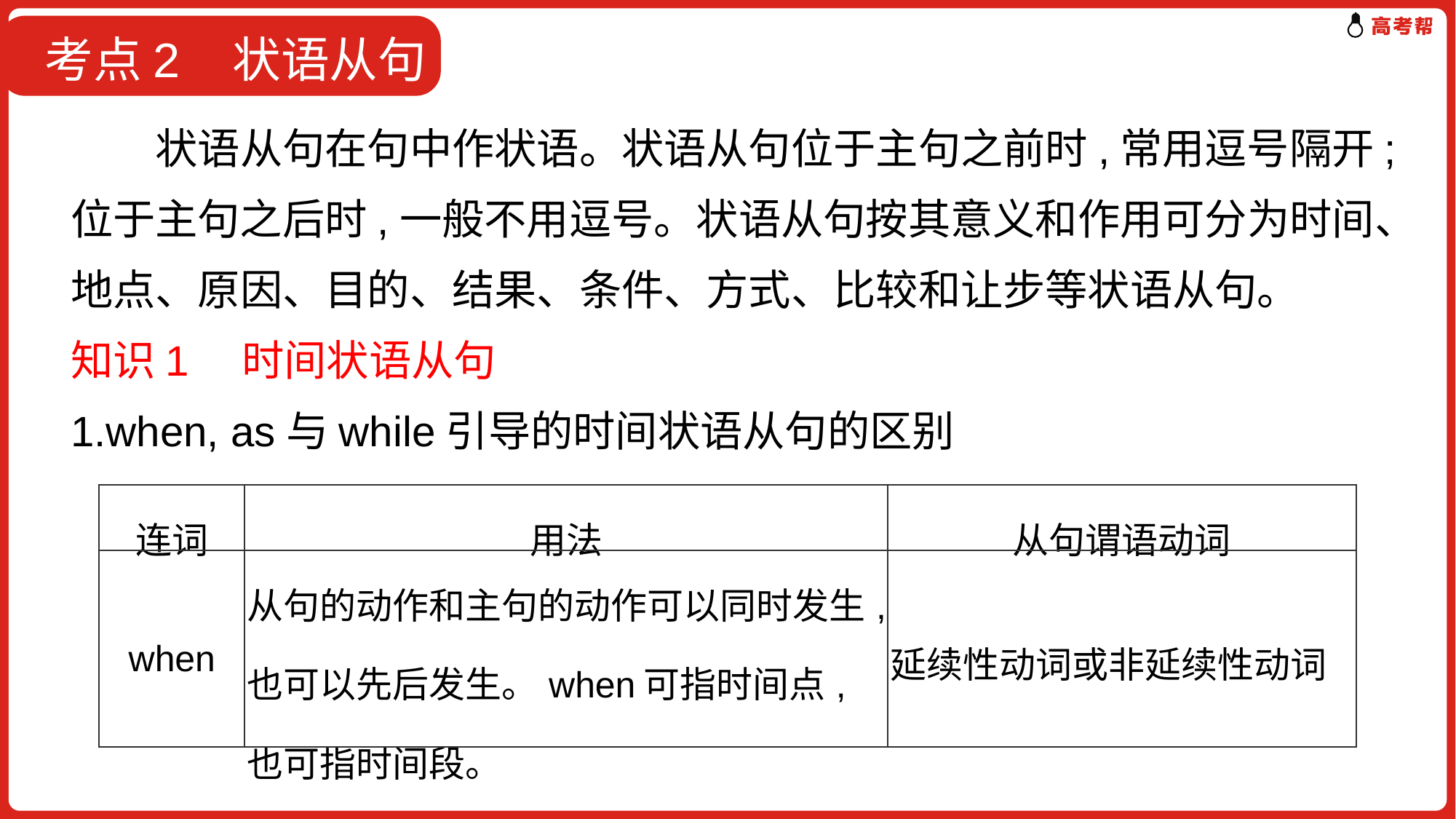

# 考点1   并列连词
  考点2   状语从句
　　状语从句在句中作状语。状语从句位于主句之前时,常用逗号隔开;位于主句之后时,一般不用逗号。状语从句按其意义和作用可分为时间、地点、原因、目的、结果、条件、方式、比较和让步等状语从句。
知识1　时间状语从句
1.when, as与while引导的时间状语从句的区别

| 连词 | 用法 | 从句谓语动词 |
| --- | --- | --- |
| when | 从句的动作和主句的动作可以同时发生,也可以先后发生。when可指时间点,也可指时间段。 | 延续性动词或非延续性动词 |